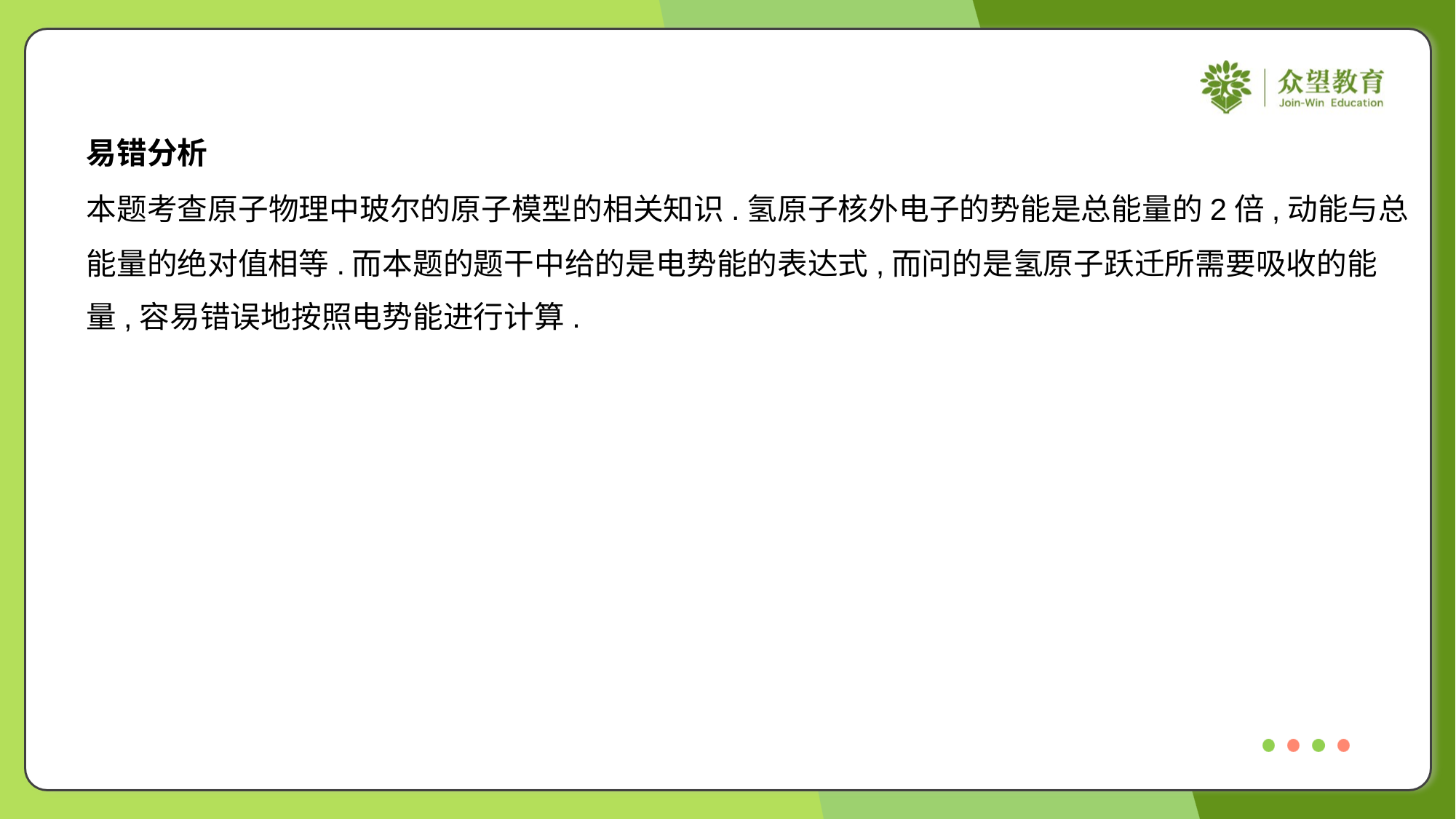

易错分析
本题考查原子物理中玻尔的原子模型的相关知识.氢原子核外电子的势能是总能量的2倍,动能与总
能量的绝对值相等.而本题的题干中给的是电势能的表达式,而问的是氢原子跃迁所需要吸收的能
量,容易错误地按照电势能进行计算.